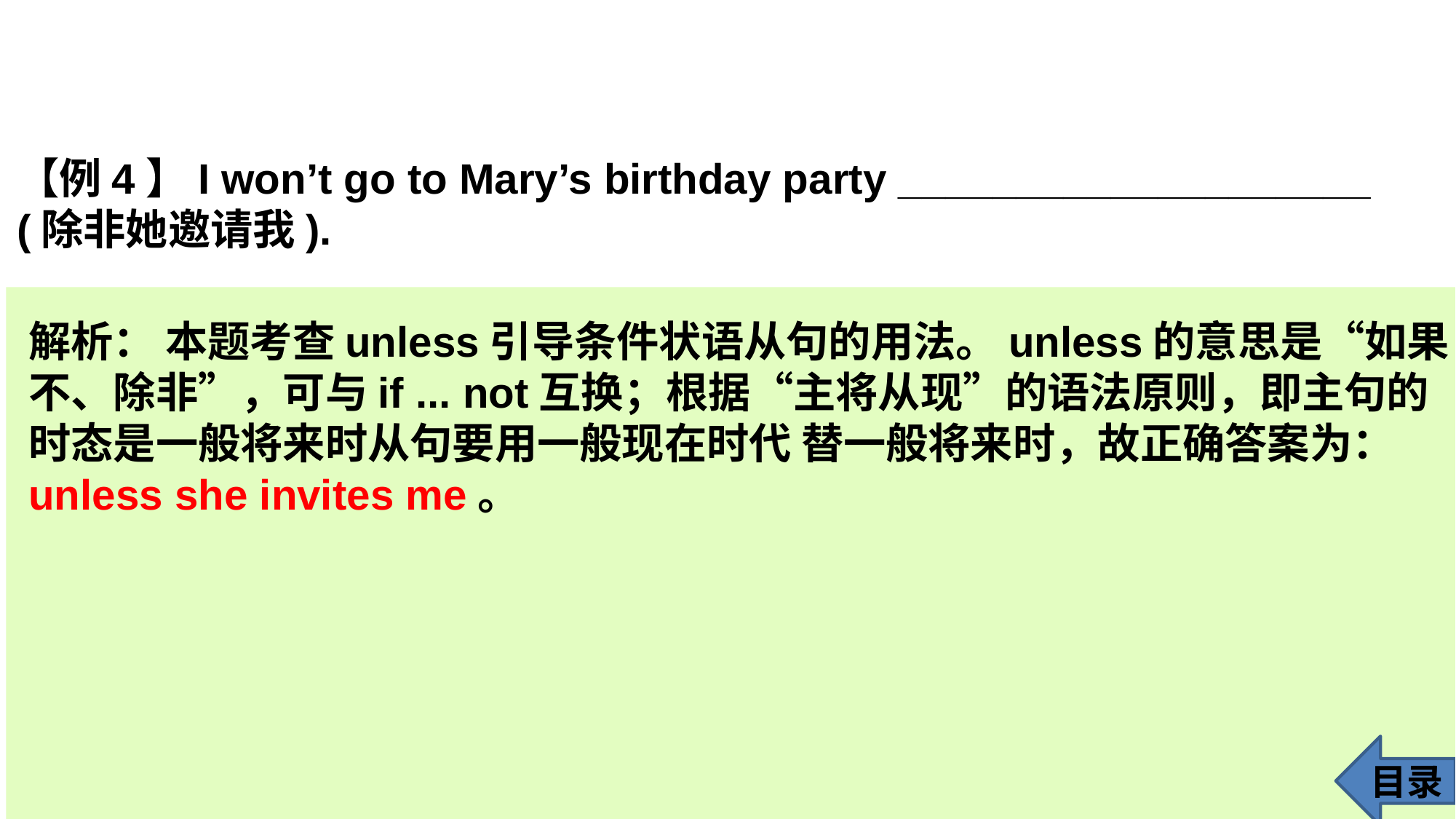

【例4】I won’t go to Mary’s birthday party ____________________ (除非她邀请我).

解析： 本题考查unless引导条件状语从句的用法。unless的意思是“如果不、除非”，可与if ... not互换；根据“主将从现”的语法原则，即主句的时态是一般将来时从句要用一般现在时代 替一般将来时，故正确答案为：unless she invites me。
目录
29